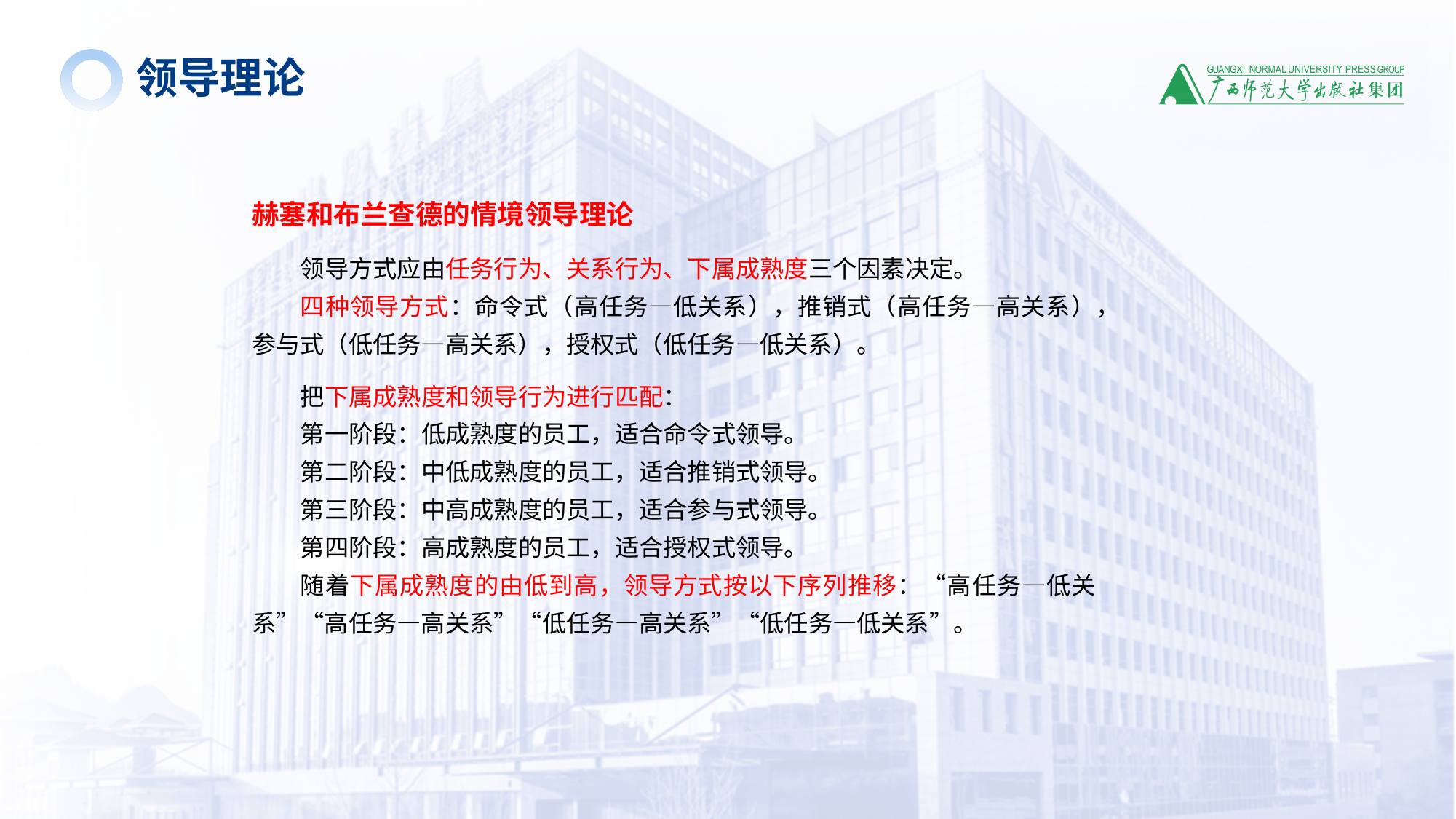

领导理论

赫塞和布兰查德的情境领导理论

领导方式应由任务行为、关系行为、下属成熟度三个因素决定。
四种领导方式：命令式（高任务—低关系），推销式（高任务—高关系），参与式（低任务—高关系），授权式（低任务—低关系）。

把下属成熟度和领导行为进行匹配：
第一阶段：低成熟度的员工，适合命令式领导。
第二阶段：中低成熟度的员工，适合推销式领导。
第三阶段：中高成熟度的员工，适合参与式领导。
第四阶段：高成熟度的员工，适合授权式领导。
随着下属成熟度的由低到高，领导方式按以下序列推移：“高任务—低关系”“高任务—高关系”“低任务—高关系”“低任务—低关系”。